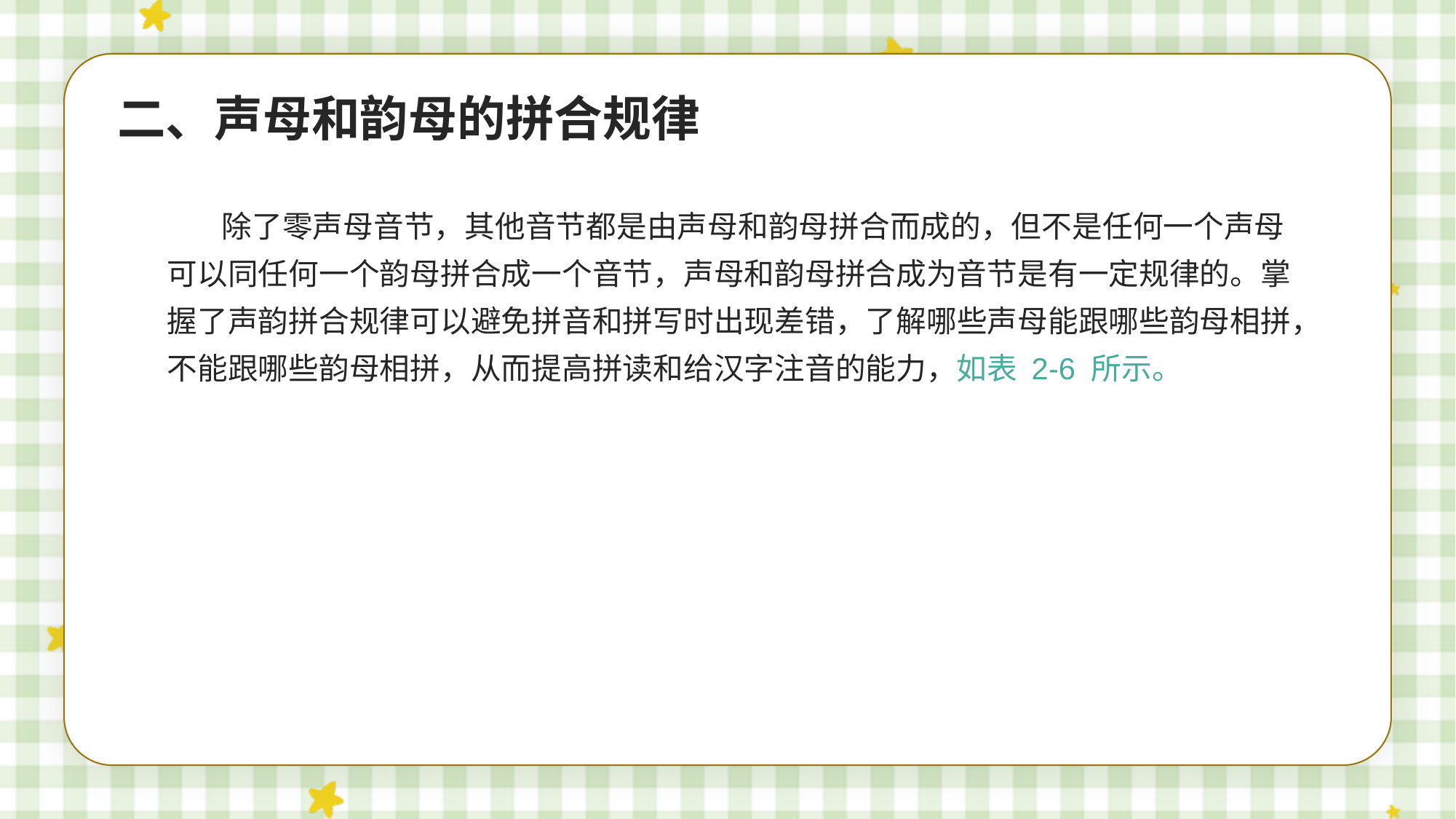

二、声母和韵母的拼合规律
除了零声母音节，其他音节都是由声母和韵母拼合而成的，但不是任何一个声母可以同任何一个韵母拼合成一个音节，声母和韵母拼合成为音节是有一定规律的。掌握了声韵拼合规律可以避免拼音和拼写时出现差错，了解哪些声母能跟哪些韵母相拼，不能跟哪些韵母相拼，从而提高拼读和给汉字注音的能力，如表 2-6 所示。